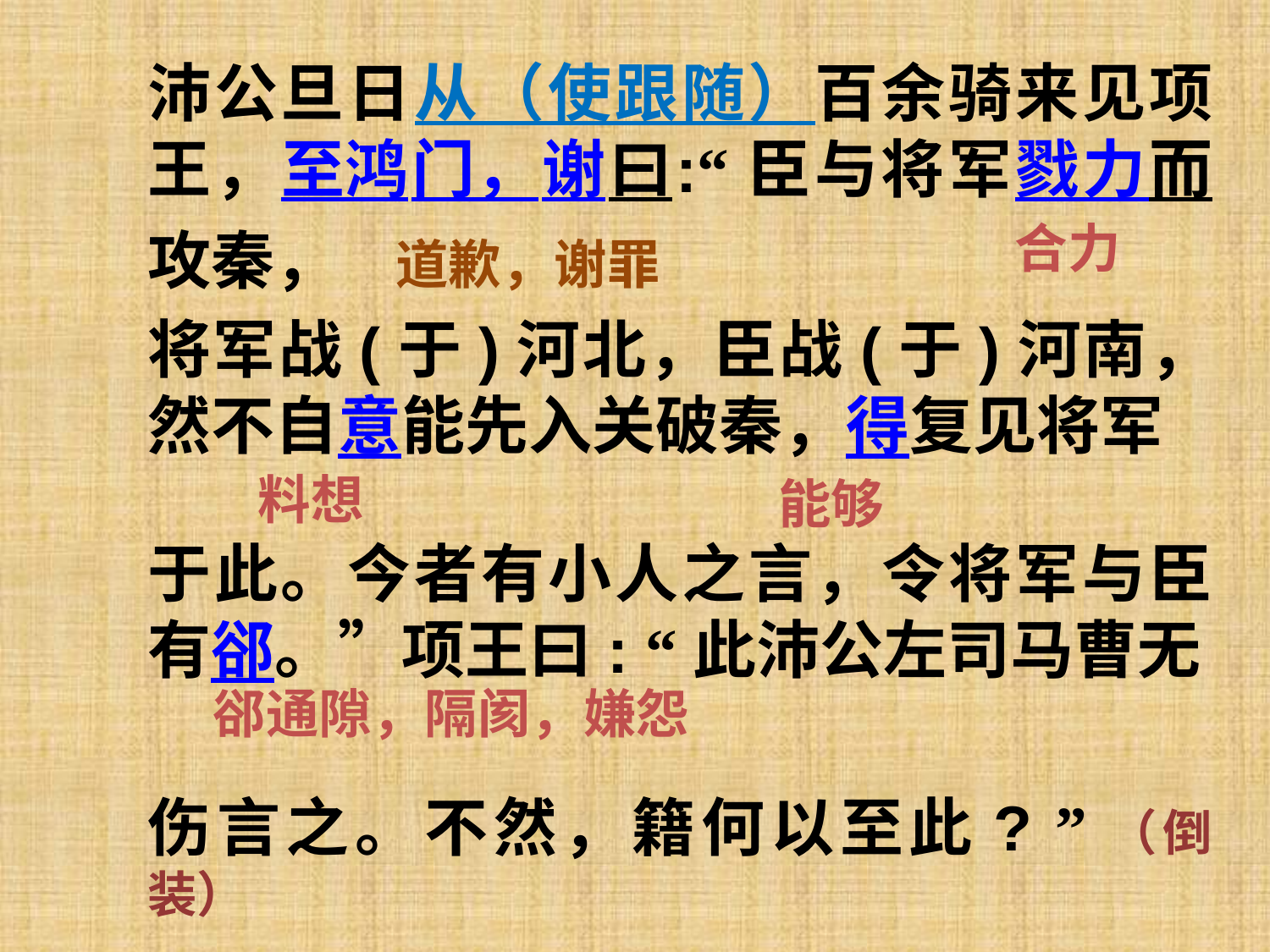

沛公旦日从（使跟随）百余骑来见项王，至鸿门，谢曰:“臣与将军戮力而攻秦，    道歉，谢罪
将军战(于)河北，臣战(于)河南，然不自意能先入关破秦，得复见将军

于此。今者有小人之言，令将军与臣有郤。”项王曰: “此沛公左司马曹无

伤言之。不然，籍何以至此? ”（倒装）
合力
料想
能够
郤通隙，隔阂，嫌怨